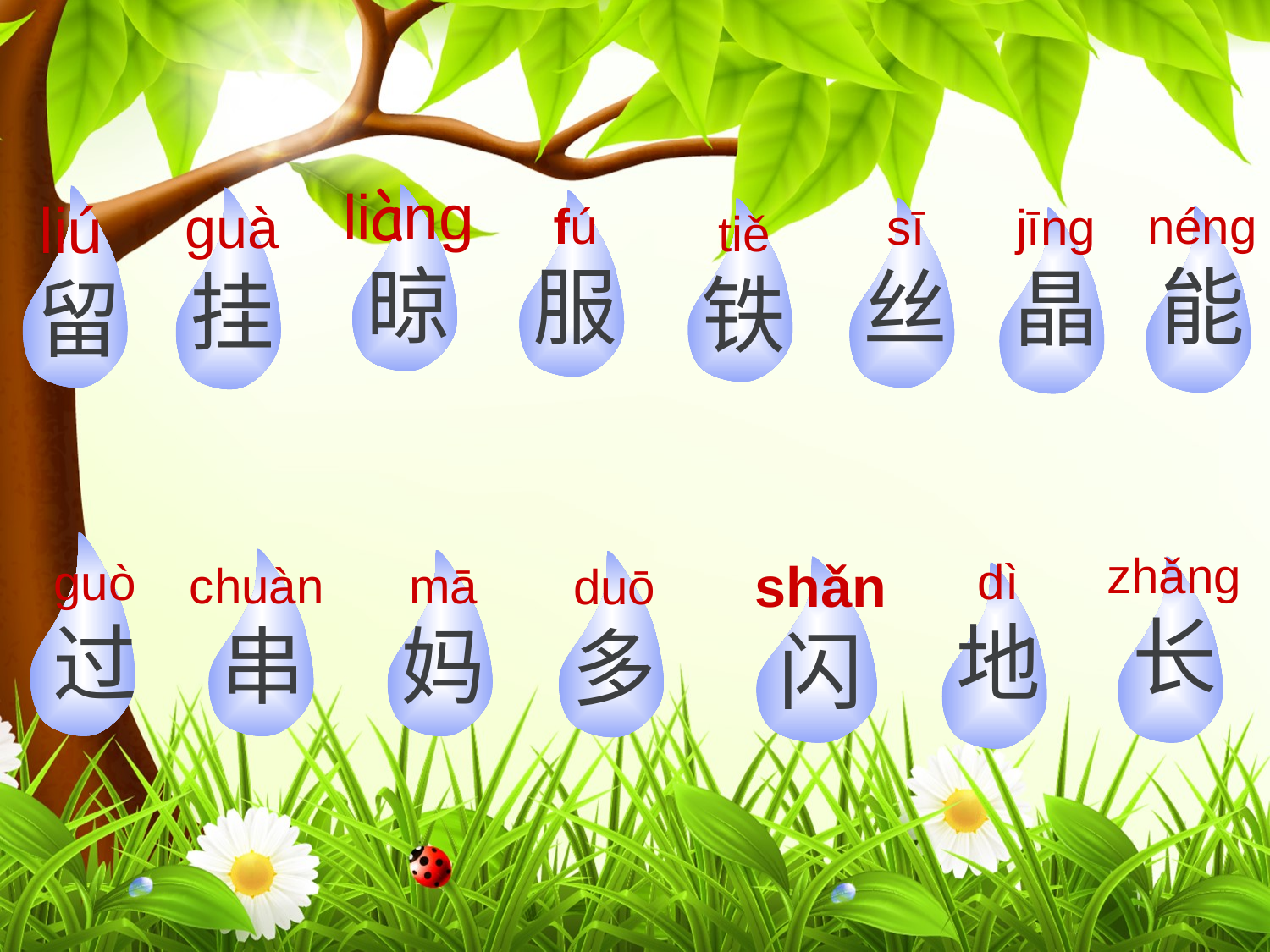

liàng
晾

liú留

guà
挂

fú
服

néng
能

sī
丝

jīng
晶

tiě
铁

guò
过
zhǎng
长

shǎn
闪

dì
地

chuàn串

mā
妈

duō
多